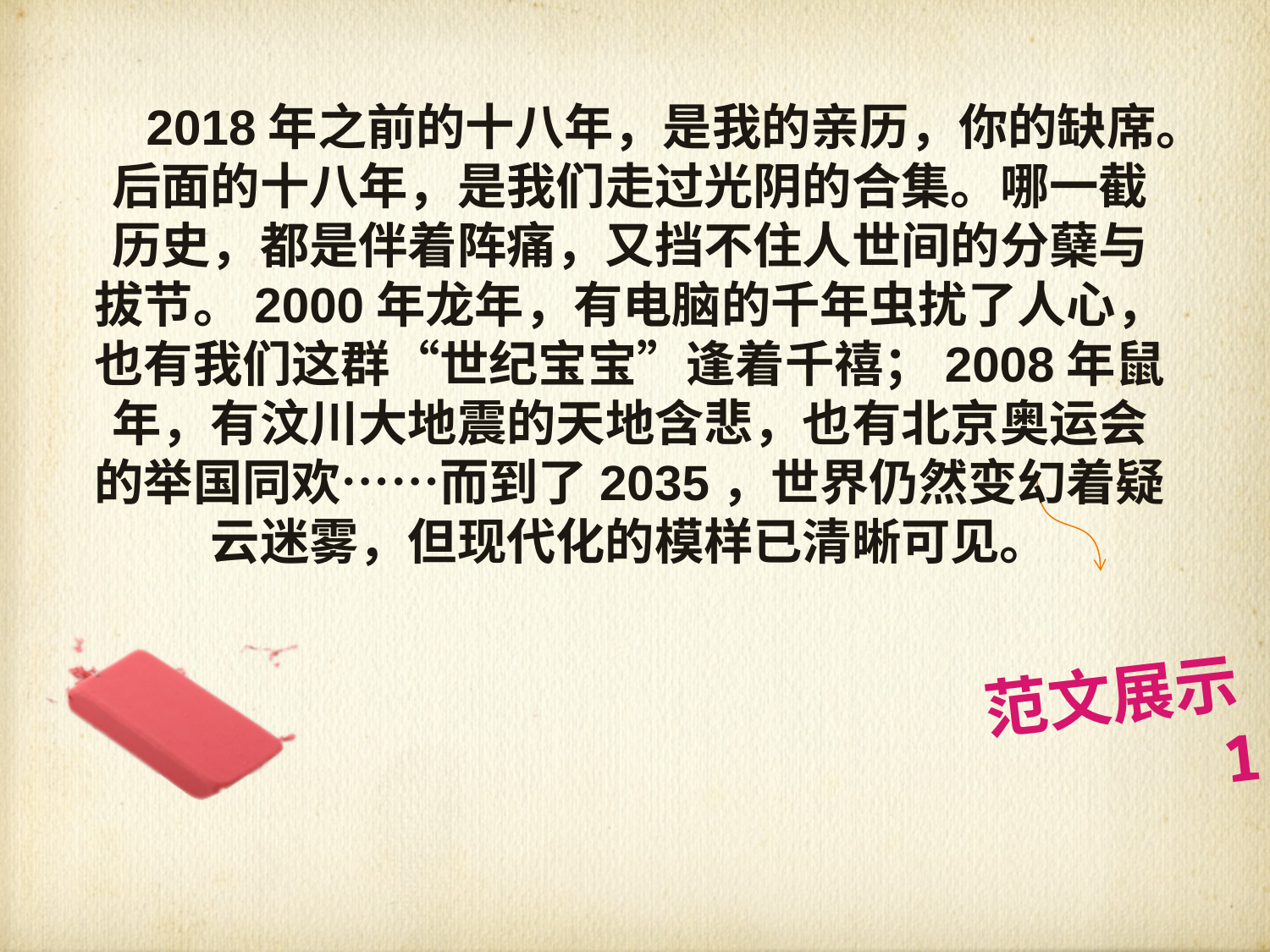

2018年之前的十八年，是我的亲历，你的缺席。后面的十八年，是我们走过光阴的合集。哪一截历史，都是伴着阵痛，又挡不住人世间的分蘖与拔节。2000年龙年，有电脑的千年虫扰了人心，也有我们这群“世纪宝宝”逢着千禧；2008年鼠年，有汶川大地震的天地含悲，也有北京奥运会的举国同欢……而到了2035，世界仍然变幻着疑云迷雾，但现代化的模样已清晰可见。

范文展示1